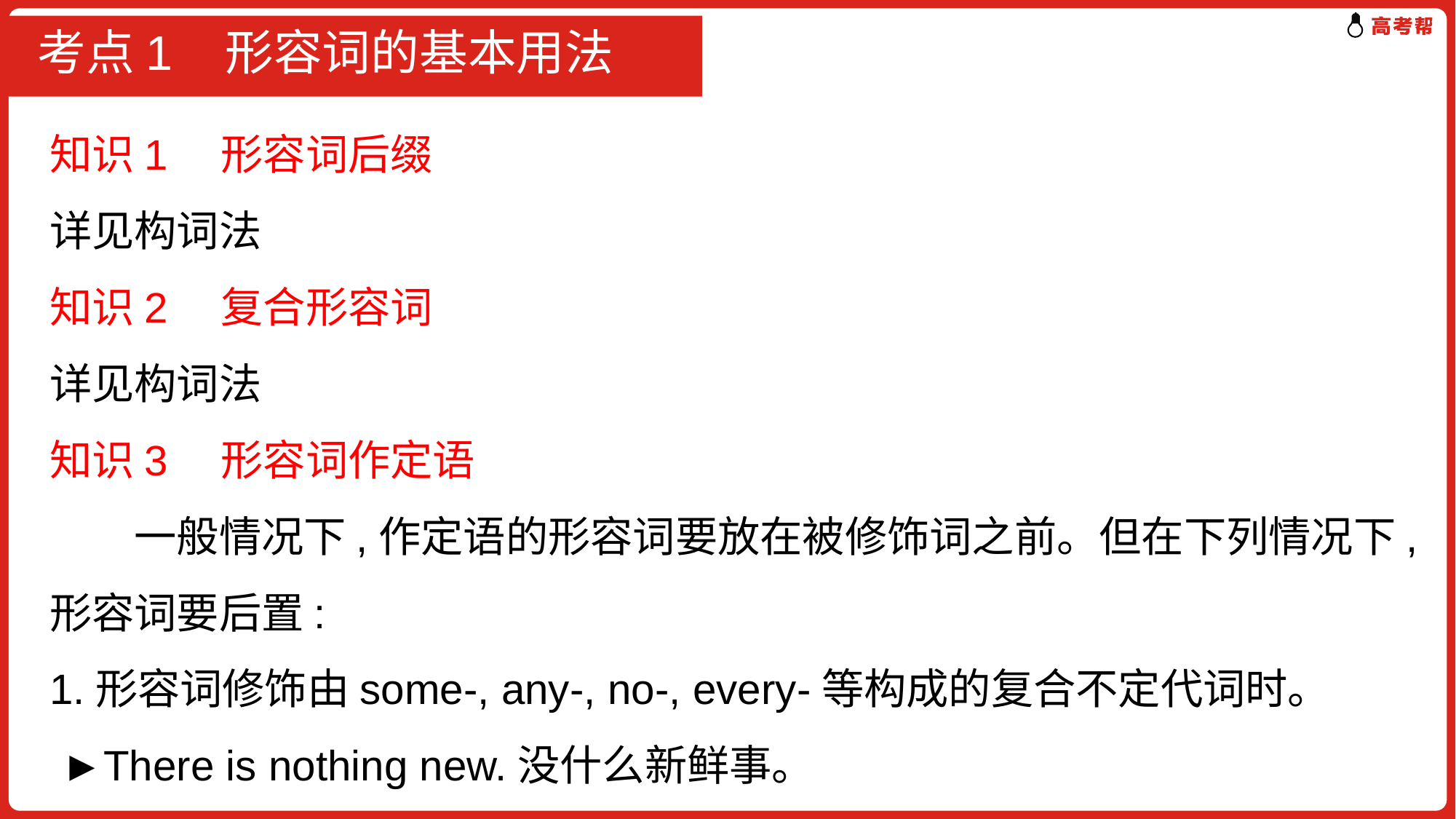

# 考点1   形容词的基本用法
知识1　形容词后缀
详见构词法
知识2　复合形容词
详见构词法
知识3　形容词作定语
　　一般情况下,作定语的形容词要放在被修饰词之前。但在下列情况下,形容词要后置:
1.形容词修饰由some-, any-, no-, every-等构成的复合不定代词时。
 ►There is nothing new.没什么新鲜事。